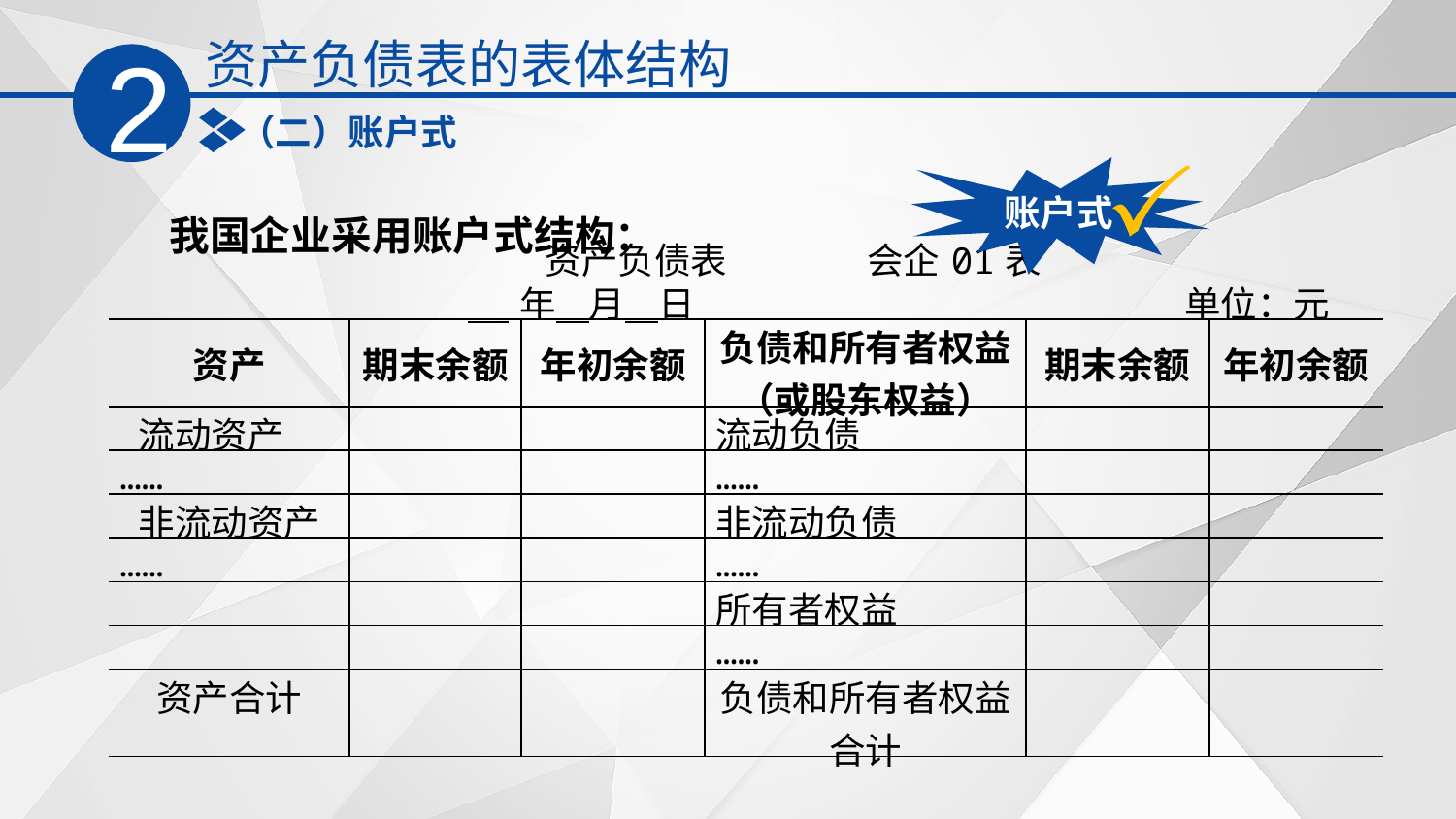

资产负债表的表体结构
2

（二）账户式

账户式

我国企业采用账户式结构：
|  | 资产负债表 会企01表 |  |  |  |  |
| --- | --- | --- | --- | --- | --- |
|  | 年 月 日 |  |  | 单位：元 |  |
| 资产 | 期末余额 | 年初余额 | 负债和所有者权益 （或股东权益） | 期末余额 | 年初余额 |
| 流动资产 |  |  | 流动负债 |  |  |
| …… |  |  | …… |  |  |
| 非流动资产 |  |  | 非流动负债 |  |  |
| …… |  |  | …… |  |  |
|  |  |  | 所有者权益 |  |  |
|  |  |  | …… |  |  |
| 资产合计 |  |  | 负债和所有者权益合计 |  |  |